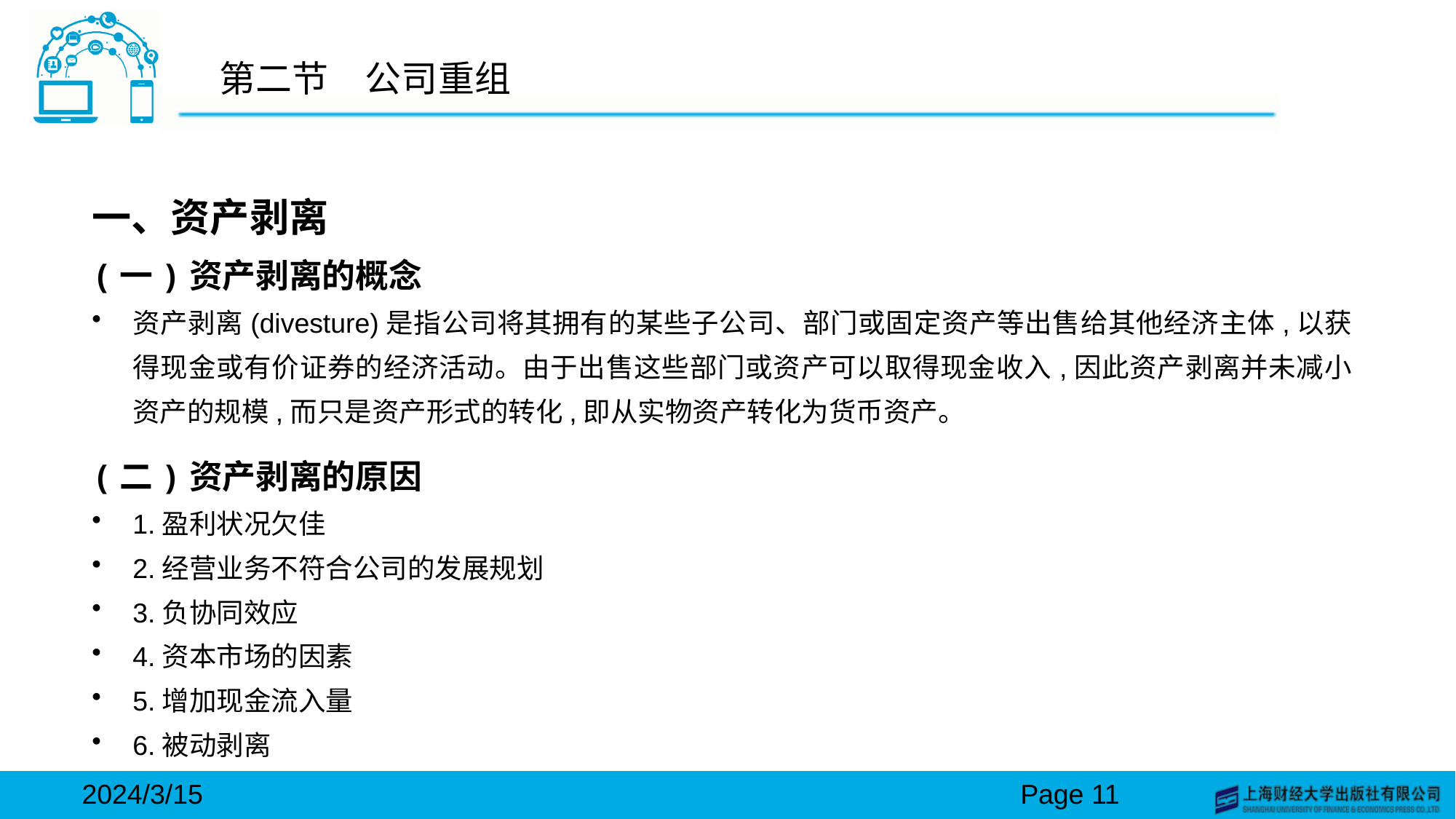

# 第二节　公司重组
一、资产剥离
(一)资产剥离的概念
资产剥离(divesture)是指公司将其拥有的某些子公司、部门或固定资产等出售给其他经济主体,以获得现金或有价证券的经济活动。由于出售这些部门或资产可以取得现金收入,因此资产剥离并未减小资产的规模,而只是资产形式的转化,即从实物资产转化为货币资产。
(二)资产剥离的原因
1.盈利状况欠佳
2.经营业务不符合公司的发展规划
3.负协同效应
4.资本市场的因素
5.增加现金流入量
6.被动剥离

2024/3/15
Page 11